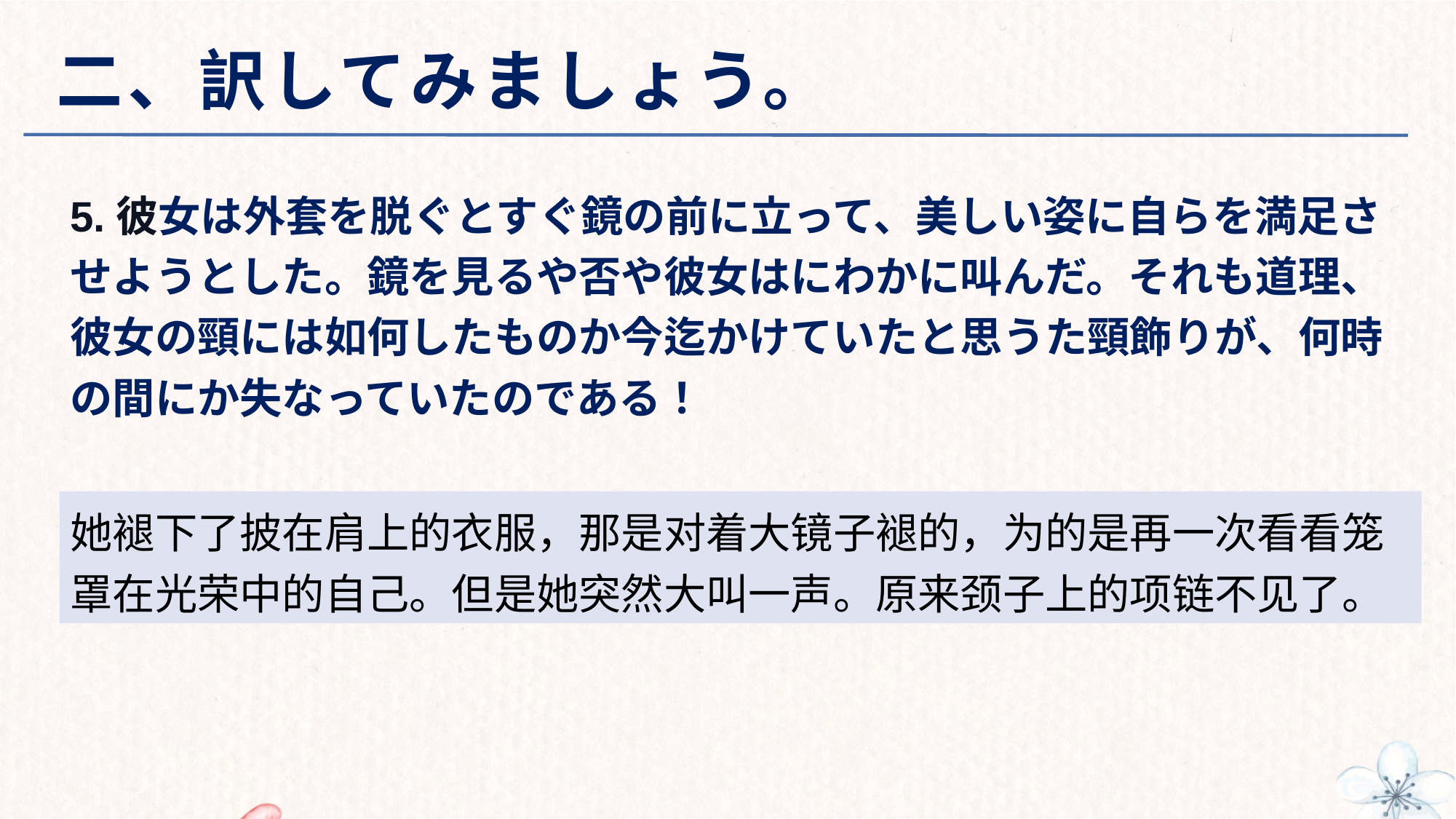

# 二、訳してみましょう。
5.彼女は外套を脱ぐとすぐ鏡の前に立って、美しい姿に自らを満足させようとした。鏡を見るや否や彼女はにわかに叫んだ。それも道理、彼女の頸には如何したものか今迄かけていたと思うた頸飾りが、何時の間にか失なっていたのである！
她褪下了披在肩上的衣服，那是对着大镜子褪的，为的是再一次看看笼罩在光荣中的自己。但是她突然大叫一声。原来颈子上的项链不见了。